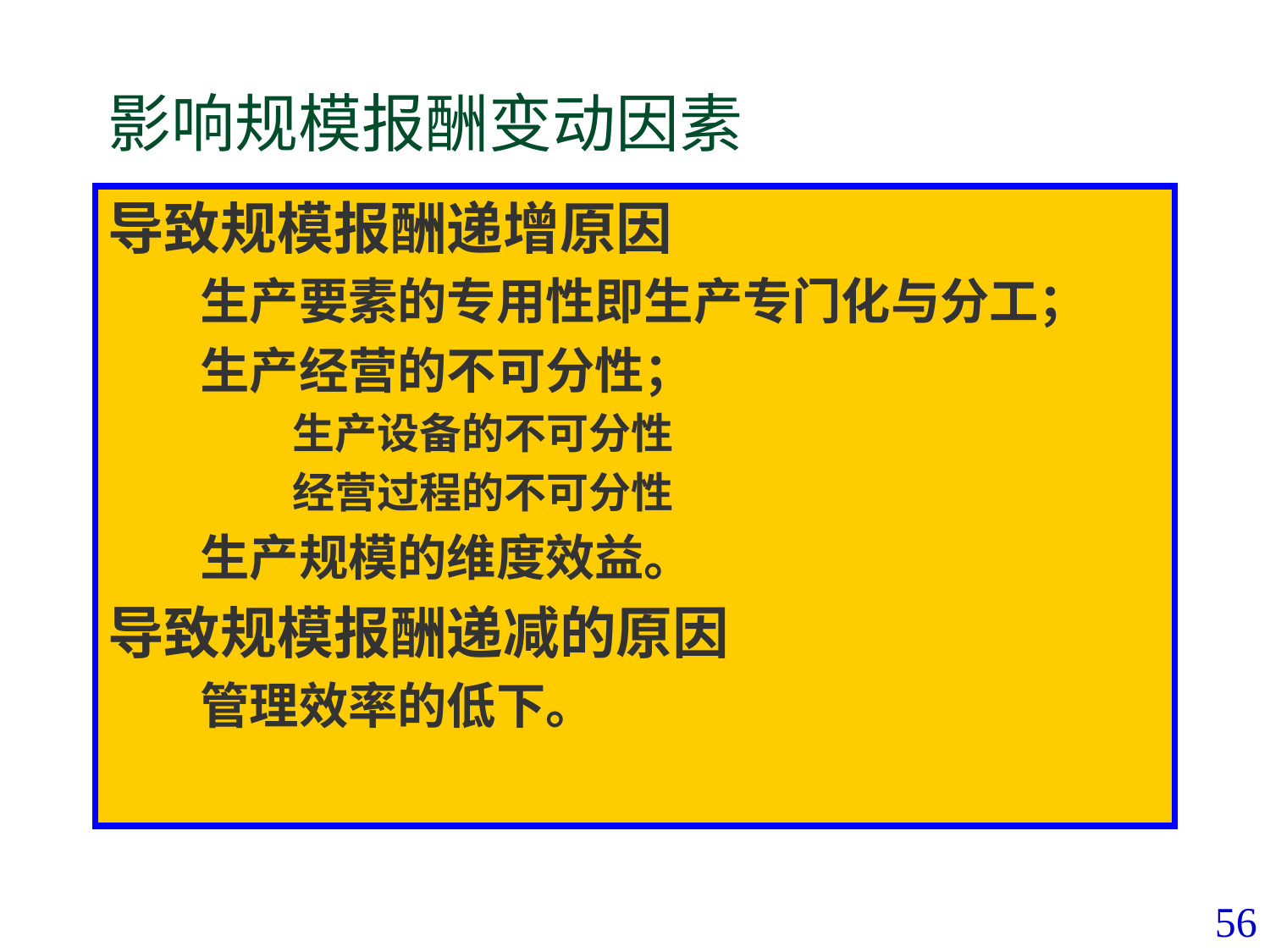

# 影响规模报酬变动因素
导致规模报酬递增原因
生产要素的专用性即生产专门化与分工；
生产经营的不可分性；
生产设备的不可分性
经营过程的不可分性
生产规模的维度效益。
导致规模报酬递减的原因
管理效率的低下。
56